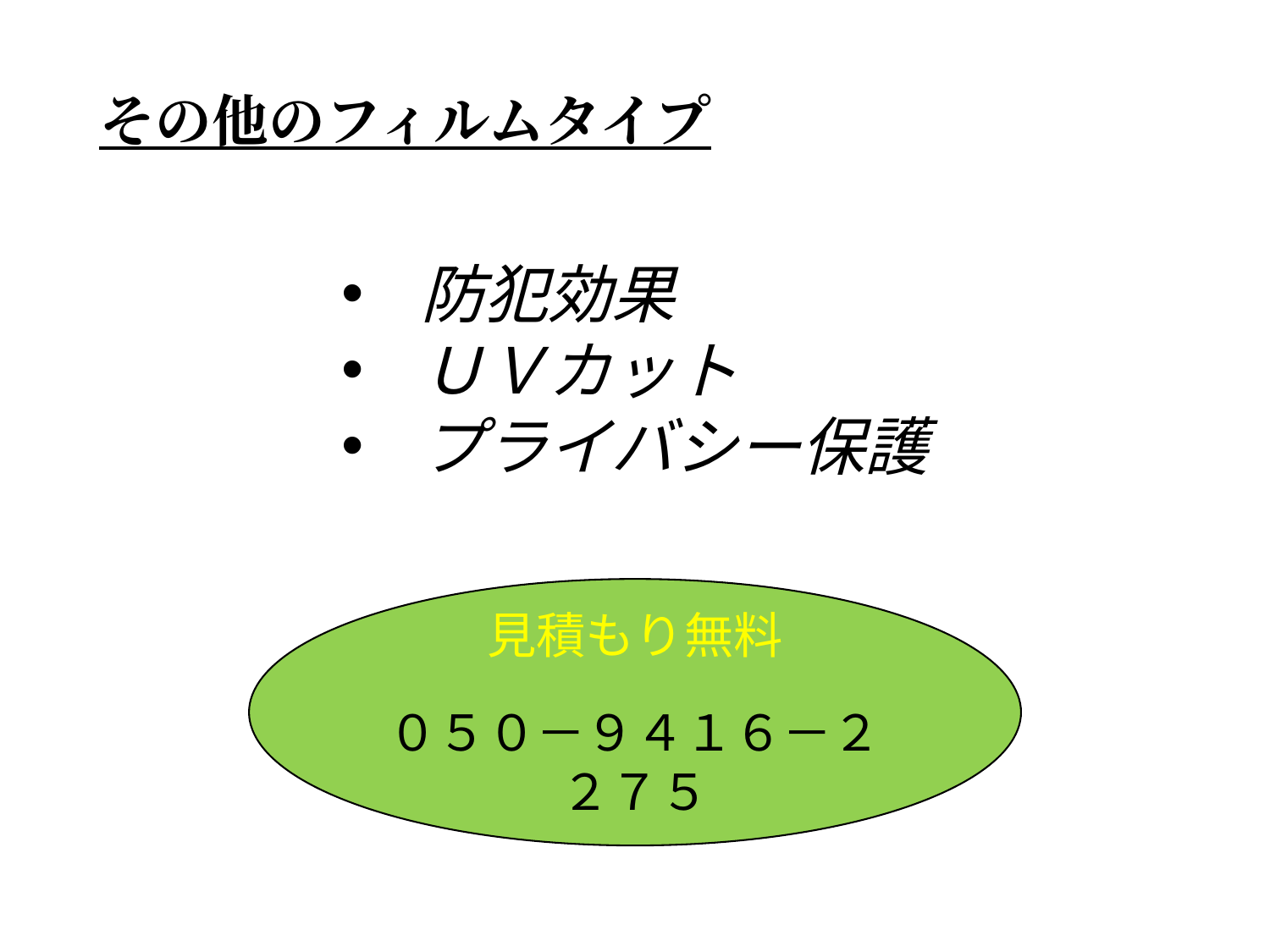

その他のフィルムタイプ
防犯効果
ＵＶカット
プライバシー保護
見積もり無料

０５０－９４１６－２２７５